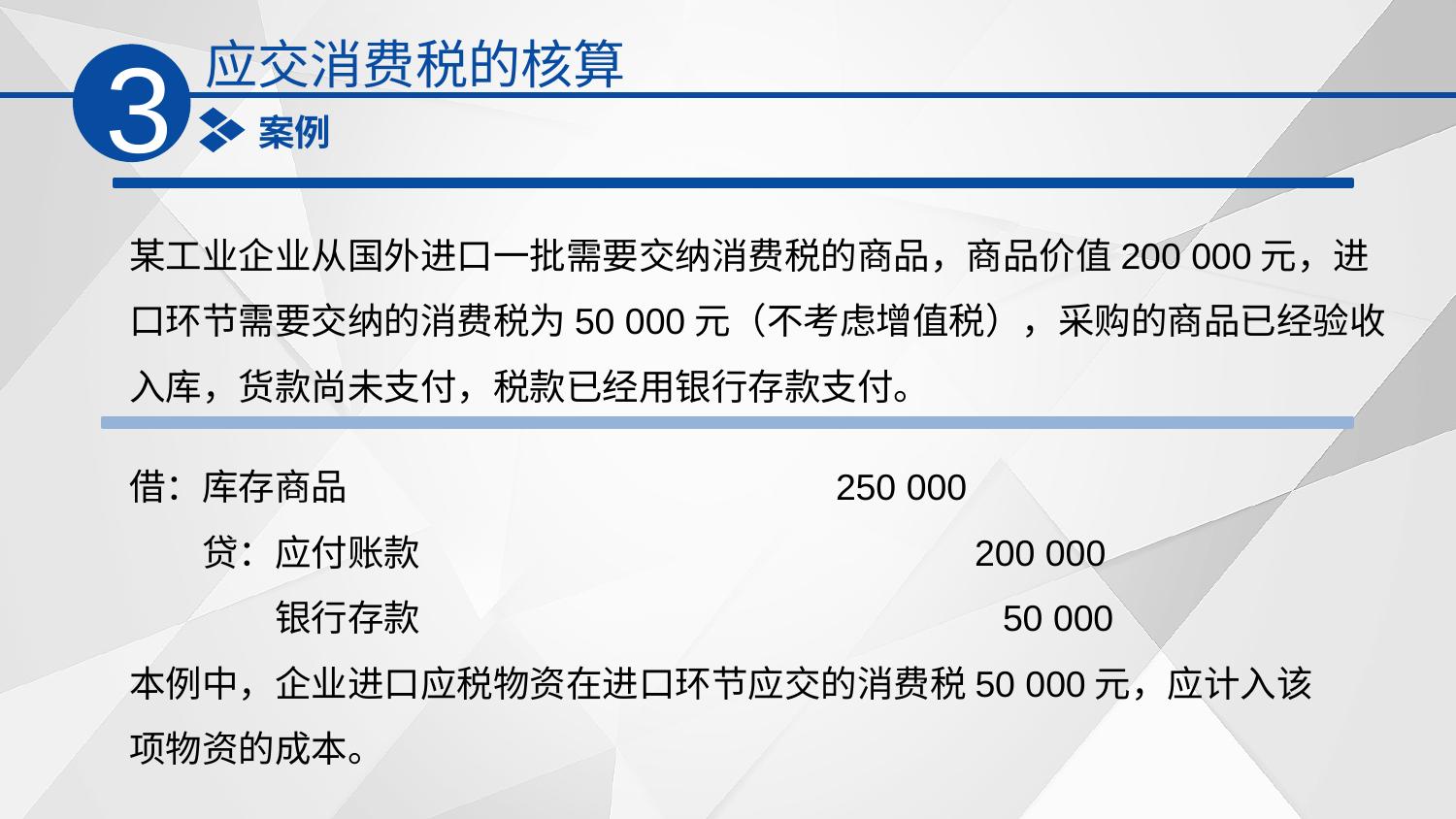

应交消费税的核算
3

案例

某工业企业从国外进口一批需要交纳消费税的商品，商品价值200 000元，进口环节需要交纳的消费税为50 000元（不考虑增值税），采购的商品已经验收入库，货款尚未支付，税款已经用银行存款支付。

借：库存商品　　　　　　　　　　              250 000
　　贷：应付账款　　　　　　　　　                     　 200 000
　　　　银行存款　　　　　　　　　　　                     50 000
本例中，企业进口应税物资在进口环节应交的消费税50 000元，应计入该项物资的成本。